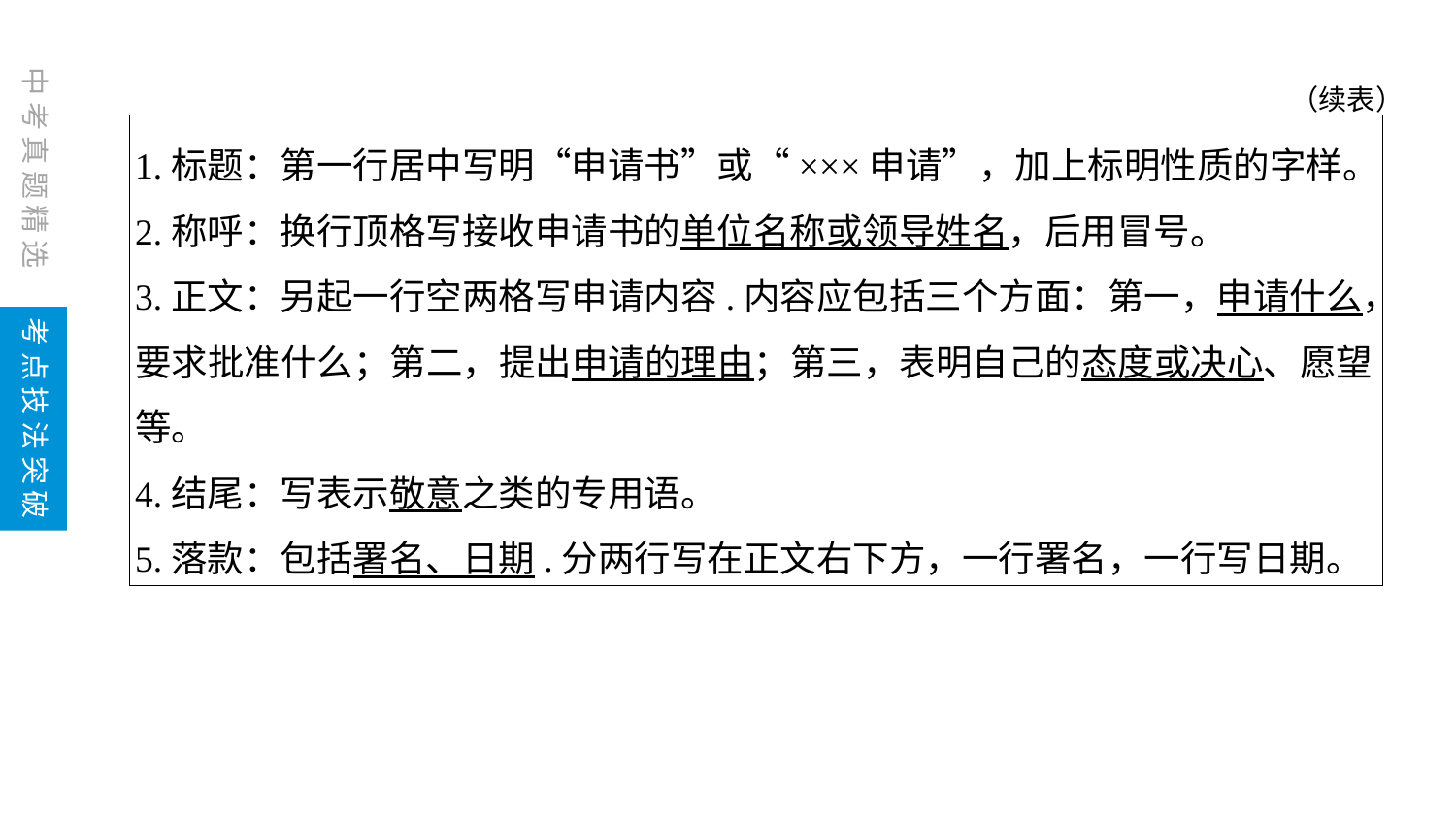

（续表）
1.标题：第一行居中写明“申请书”或“×××申请”，加上标明性质的字样。
2.称呼：换行顶格写接收申请书的单位名称或领导姓名，后用冒号。
3.正文：另起一行空两格写申请内容.内容应包括三个方面：第一，申请什么，要求批准什么；第二，提出申请的理由；第三，表明自己的态度或决心、愿望等。
4.结尾：写表示敬意之类的专用语。
5.落款：包括署名、日期.分两行写在正文右下方，一行署名，一行写日期。